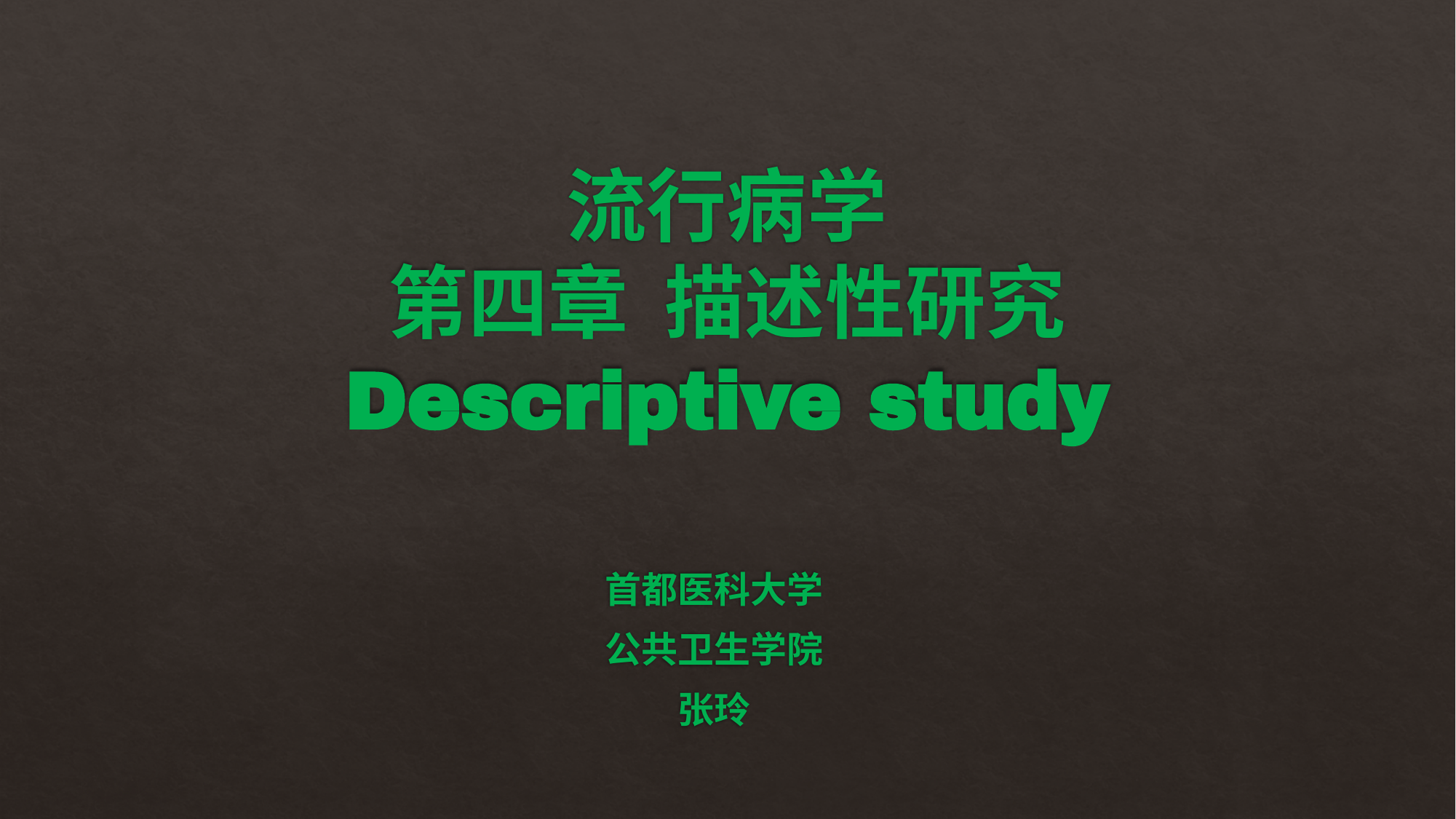

# 流行病学 第四章  描述性研究 Descriptive study
首都医科大学
公共卫生学院
张玲